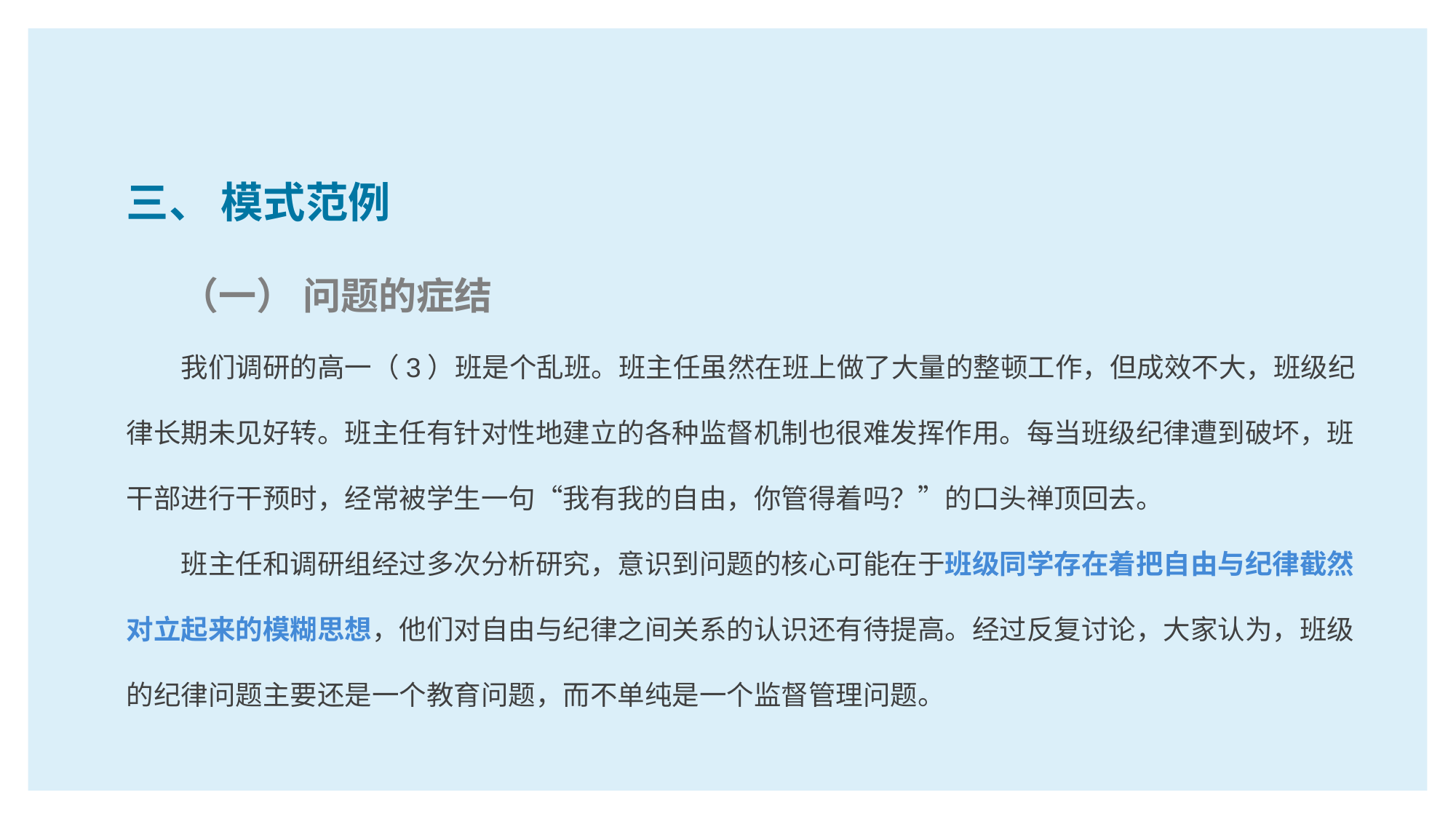

三、 模式范例
（一） 问题的症结
我们调研的高一（3）班是个乱班。班主任虽然在班上做了大量的整顿工作，但成效不大，班级纪律长期未见好转。班主任有针对性地建立的各种监督机制也很难发挥作用。每当班级纪律遭到破坏，班干部进行干预时，经常被学生一句“我有我的自由，你管得着吗？”的口头禅顶回去。
班主任和调研组经过多次分析研究，意识到问题的核心可能在于班级同学存在着把自由与纪律截然对立起来的模糊思想，他们对自由与纪律之间关系的认识还有待提高。经过反复讨论，大家认为，班级的纪律问题主要还是一个教育问题，而不单纯是一个监督管理问题。